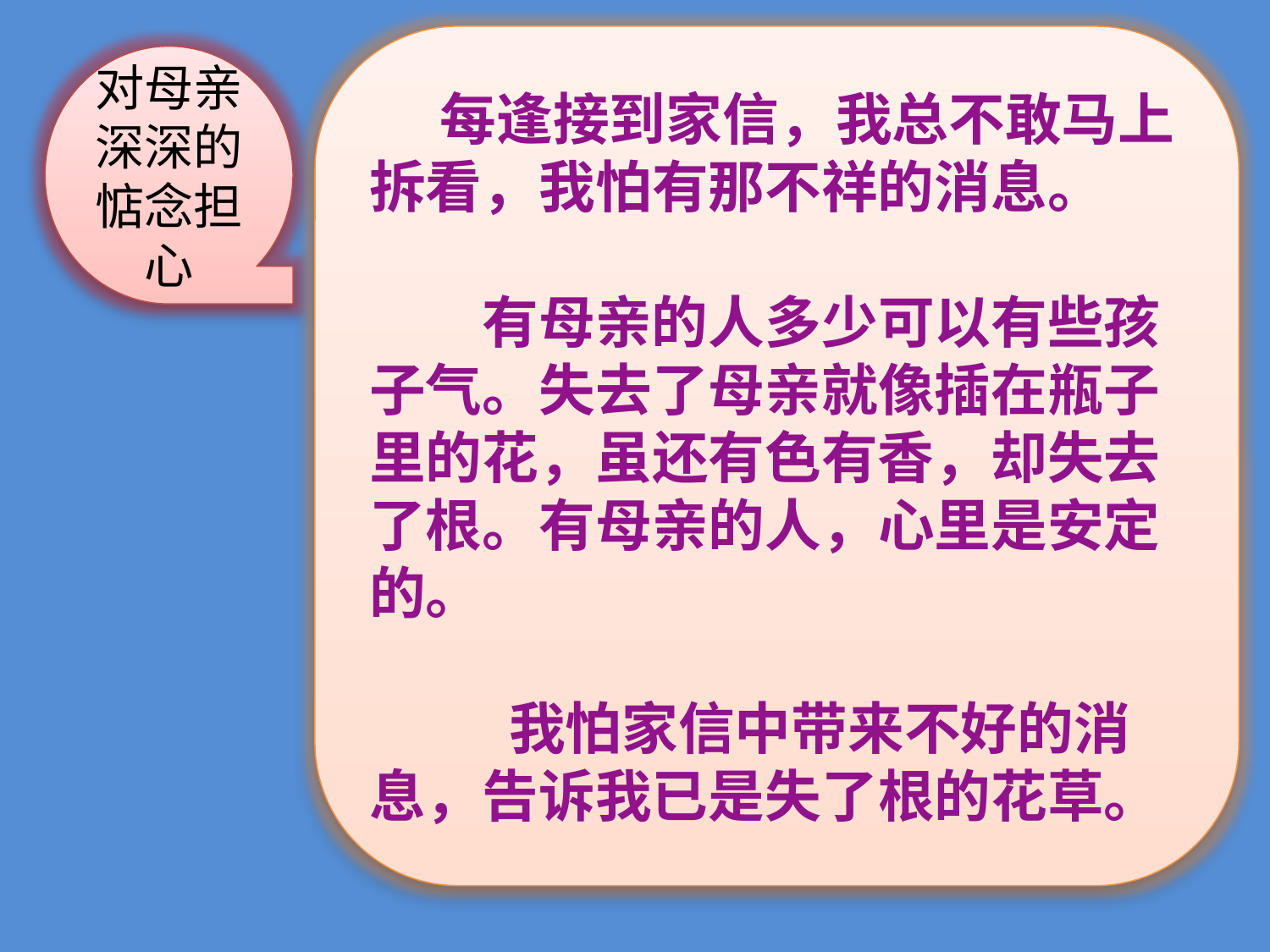

每逢接到家信，我总不敢马上拆看，我怕有那不祥的消息。

　　有母亲的人多少可以有些孩子气。失去了母亲就像插在瓶子里的花，虽还有色有香，却失去了根。有母亲的人，心里是安定的。

 　　我怕家信中带来不好的消息，告诉我已是失了根的花草。
对母亲深深的惦念担心